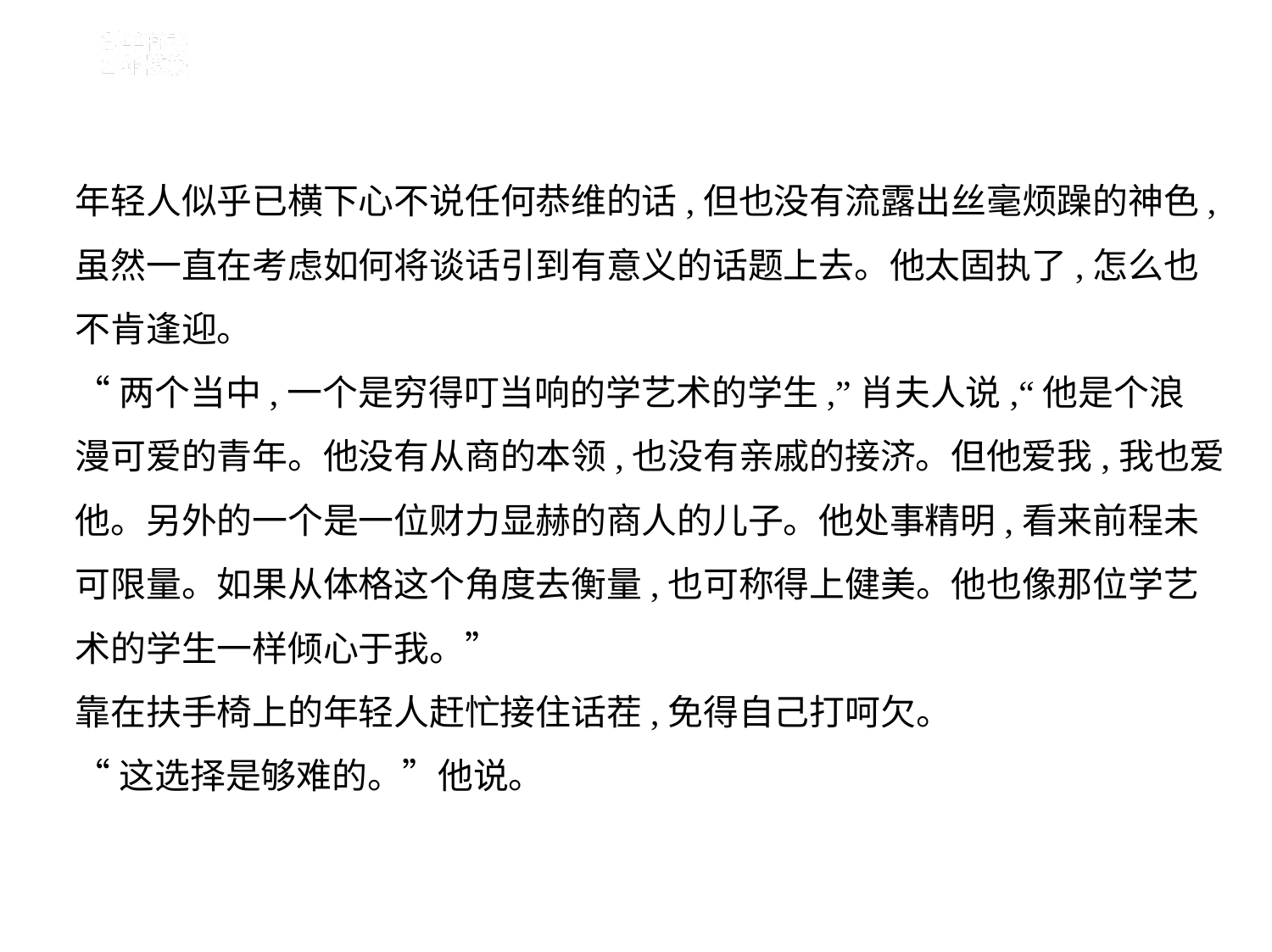

年轻人似乎已横下心不说任何恭维的话,但也没有流露出丝毫烦躁的神色,
虽然一直在考虑如何将谈话引到有意义的话题上去。他太固执了,怎么也
不肯逢迎。
“两个当中,一个是穷得叮当响的学艺术的学生,”肖夫人说,“他是个浪
漫可爱的青年。他没有从商的本领,也没有亲戚的接济。但他爱我,我也爱
他。另外的一个是一位财力显赫的商人的儿子。他处事精明,看来前程未
可限量。如果从体格这个角度去衡量,也可称得上健美。他也像那位学艺
术的学生一样倾心于我。”
靠在扶手椅上的年轻人赶忙接住话茬,免得自己打呵欠。
“这选择是够难的。”他说。